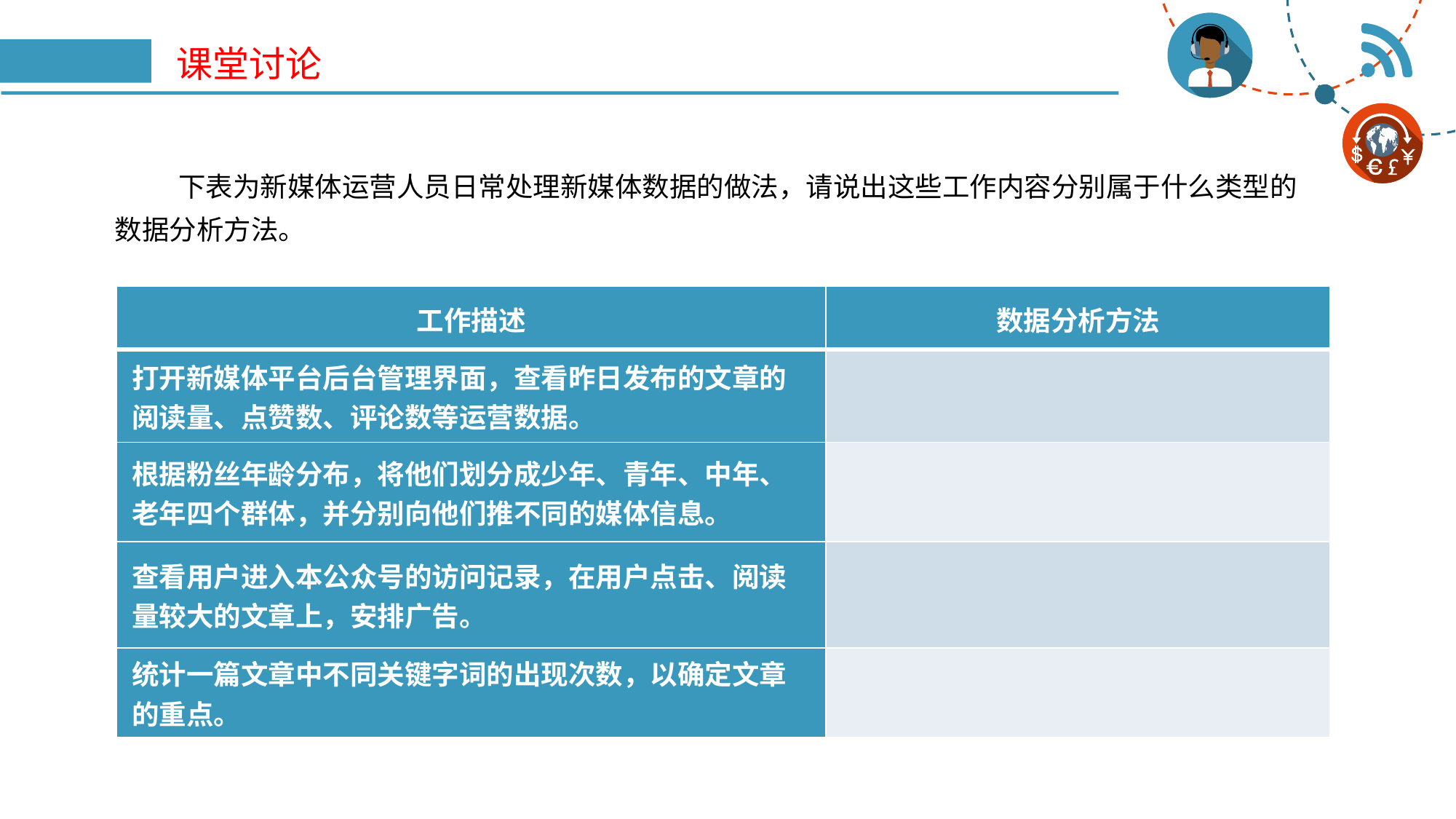

# 课堂讨论

下表为新媒体运营人员日常处理新媒体数据的做法，请说出这些工作内容分别属于什么类型的数据分析方法。

| 工作描述 | 数据分析方法 |
| --- | --- |
| 打开新媒体平台后台管理界面，查看昨日发布的文章的阅读量、点赞数、评论数等运营数据。 |  |
| 根据粉丝年龄分布，将他们划分成少年、青年、中年、老年四个群体，并分别向他们推不同的媒体信息。 |  |
| 查看用户进入本公众号的访问记录，在用户点击、阅读量较大的文章上，安排广告。 |  |
| 统计一篇文章中不同关键字词的出现次数，以确定文章的重点。 |  |